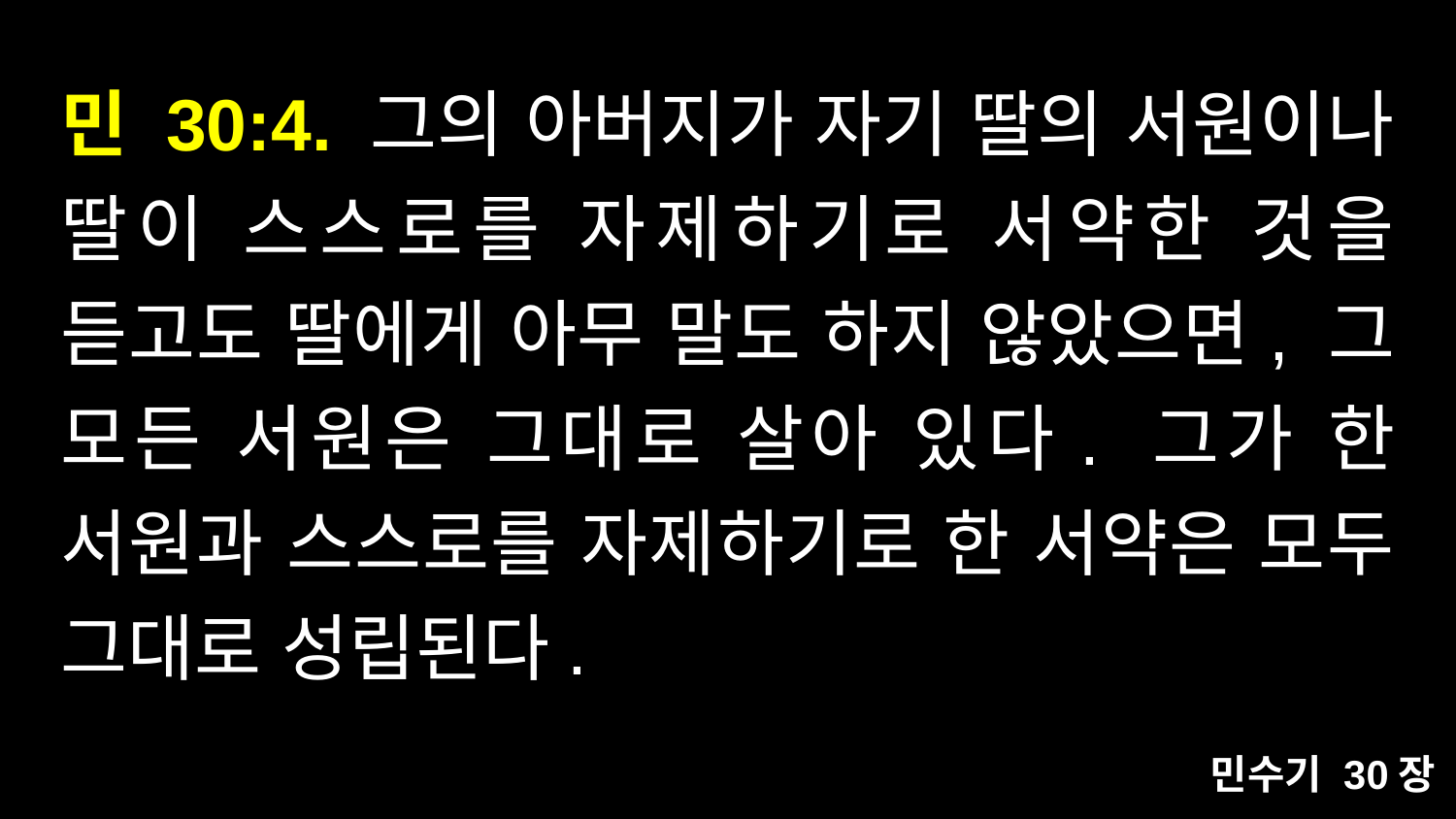

# 민 30:4. 그의 아버지가 자기 딸의 서원이나 딸이 스스로를 자제하기로 서약한 것을 듣고도 딸에게 아무 말도 하지 않았으면, 그 모든 서원은 그대로 살아 있다. 그가 한 서원과 스스로를 자제하기로 한 서약은 모두 그대로 성립된다.
민수기 30장